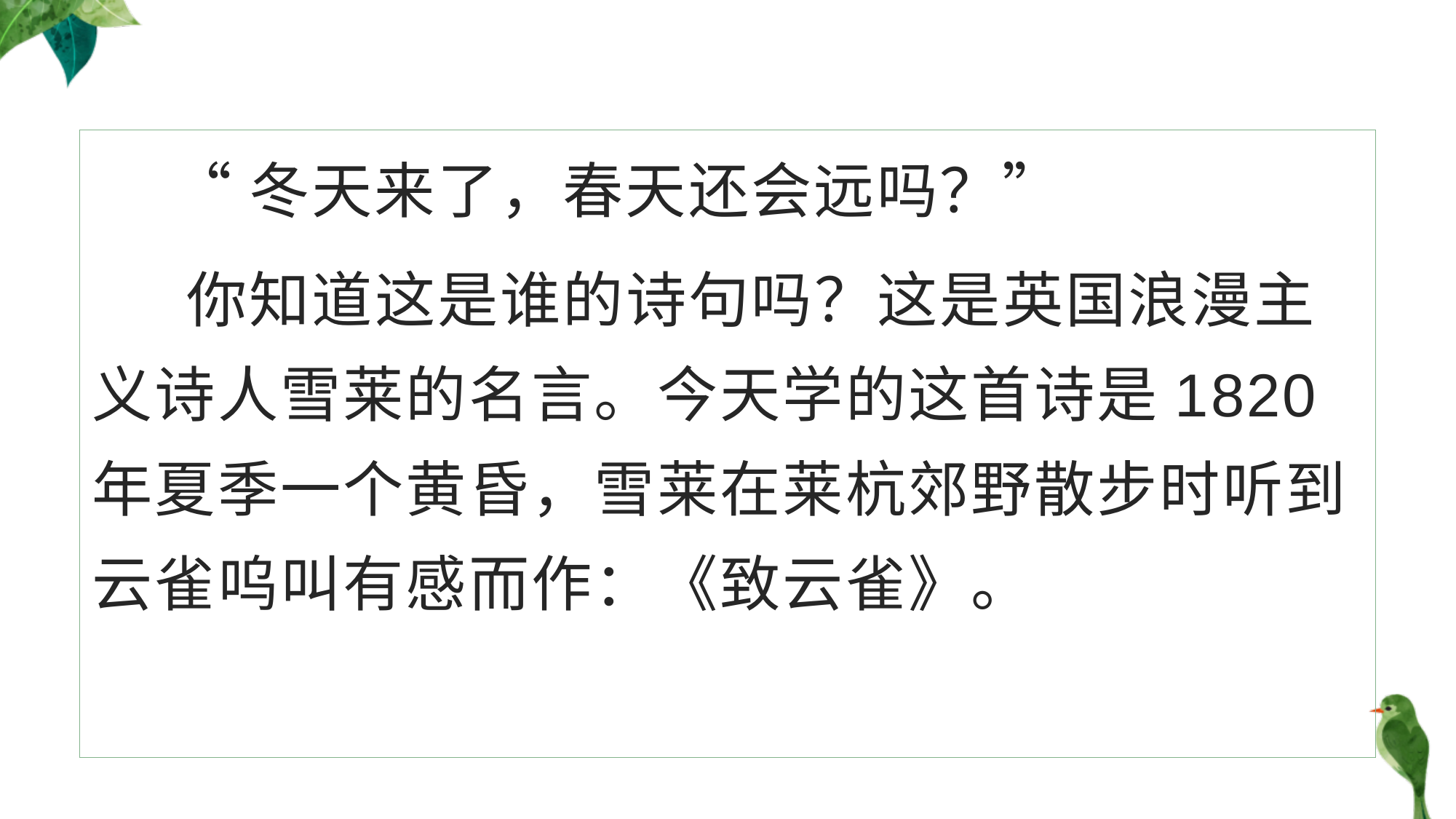

“冬天来了，春天还会远吗？”
     你知道这是谁的诗句吗？这是英国浪漫主义诗人雪莱的名言。今天学的这首诗是1820年夏季一个黄昏，雪莱在莱杭郊野散步时听到云雀呜叫有感而作：《致云雀》。